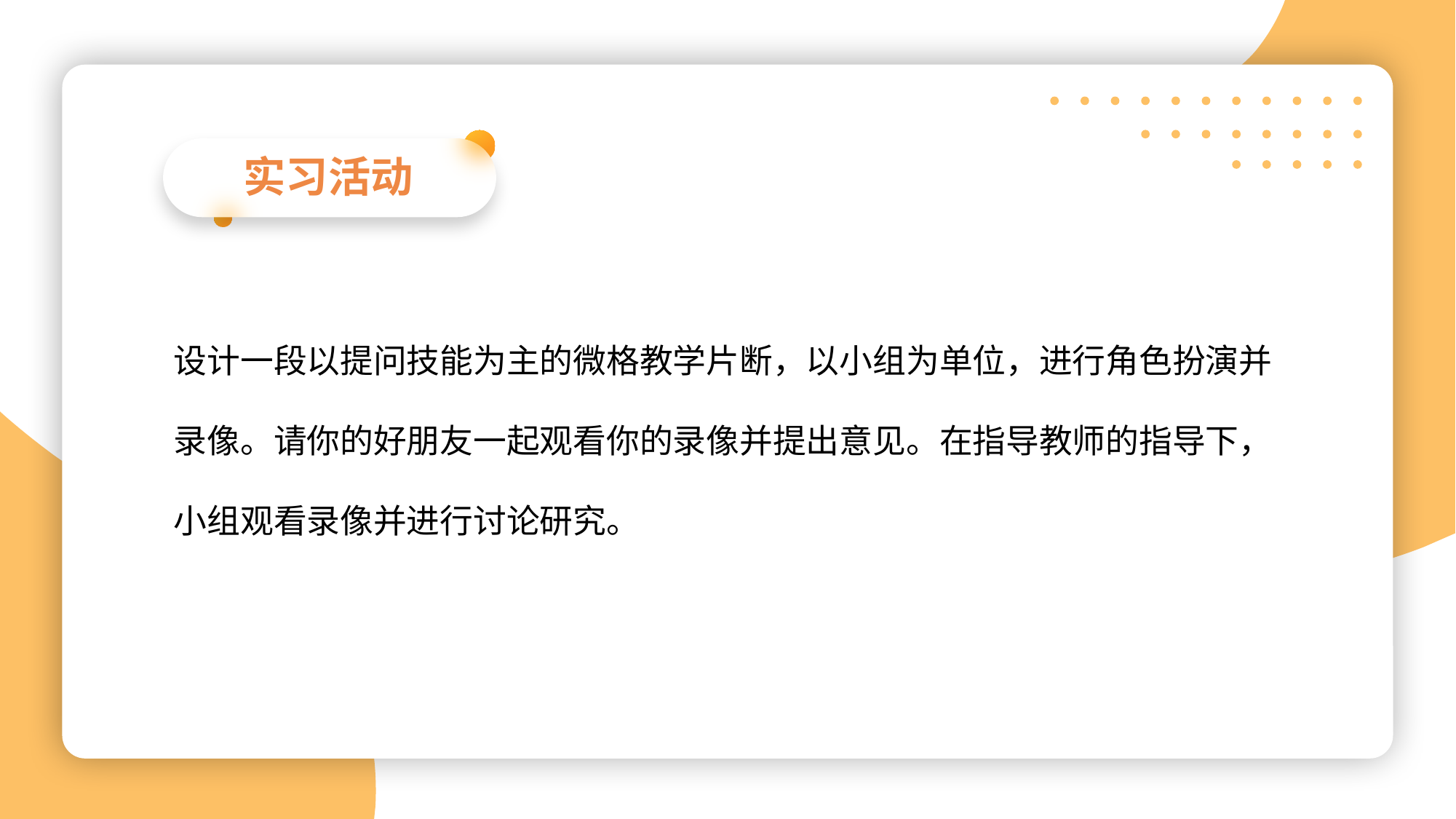

实习活动
设计一段以提问技能为主的微格教学片断，以小组为单位，进行角色扮演并录像。请你的好朋友一起观看你的录像并提出意见。在指导教师的指导下，小组观看录像并进行讨论研究。